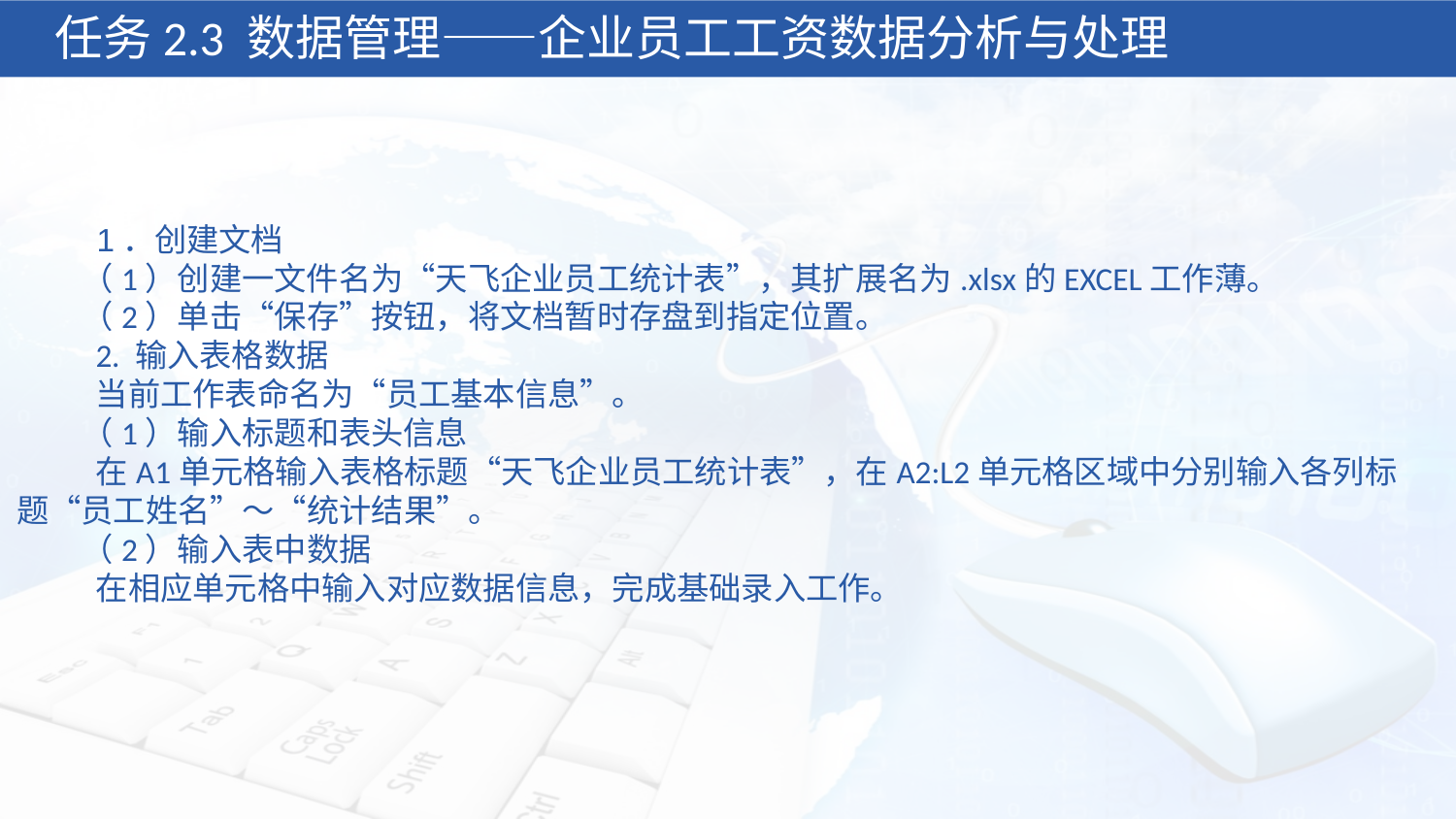

任务2.3 数据管理——企业员工工资数据分析与处理
           1．创建文档
  （1）创建一文件名为“天飞企业员工统计表”，其扩展名为.xlsx的EXCEL工作薄。
  （2）单击“保存”按钮，将文档暂时存盘到指定位置。
     2. 输入表格数据
    当前工作表命名为“员工基本信息”。
  （1）输入标题和表头信息
    在A1单元格输入表格标题“天飞企业员工统计表”，在A2:L2单元格区域中分别输入各列标题“员工姓名”～“统计结果”。
  （2）输入表中数据
    在相应单元格中输入对应数据信息，完成基础录入工作。